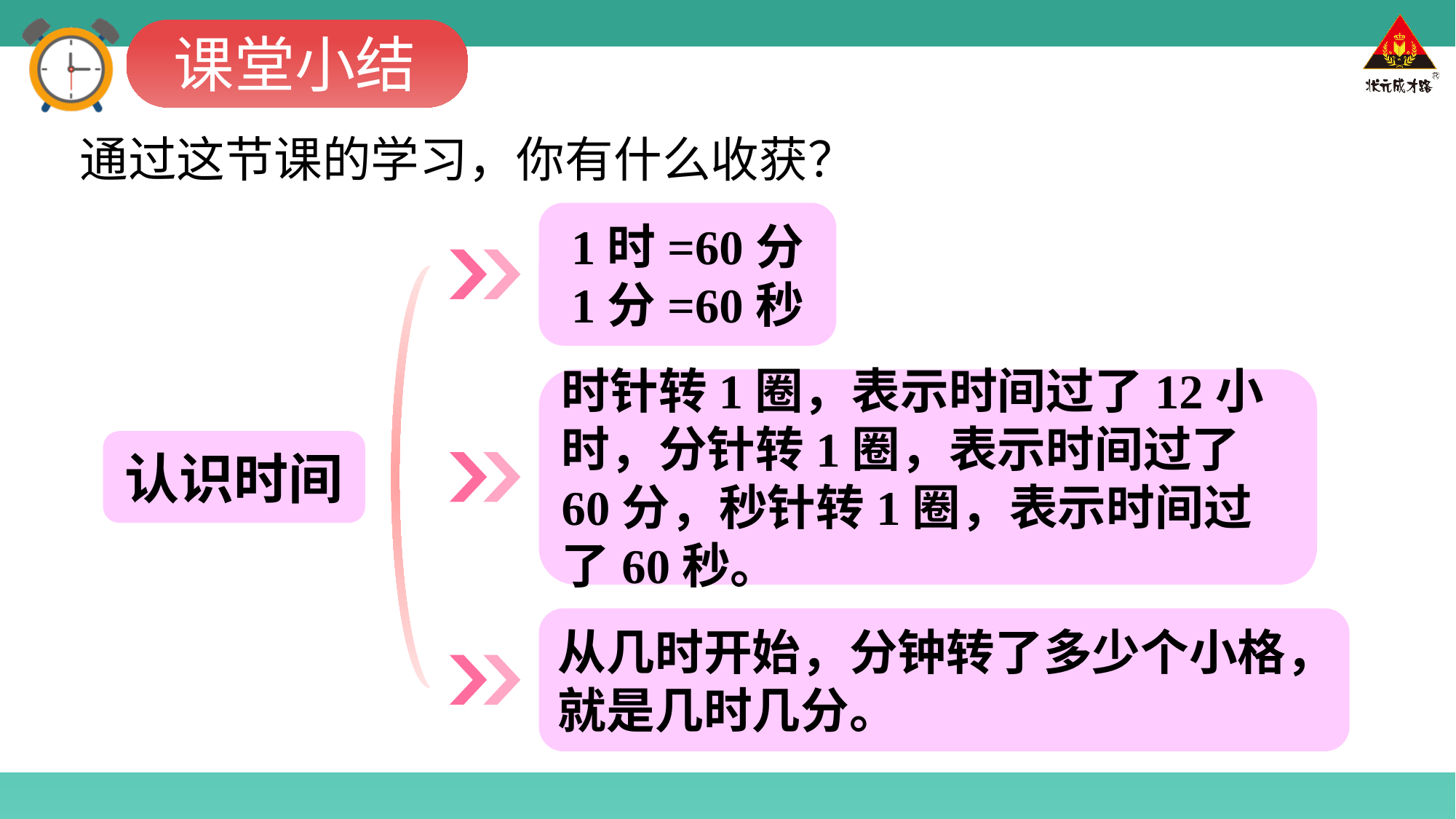

课堂小结
通过这节课的学习，你有什么收获？
1时=60分
1分=60秒

时针转1圈，表示时间过了12小时，分针转1圈，表示时间过了60分，秒针转1圈，表示时间过了60秒。
认识时间

从几时开始，分钟转了多少个小格，就是几时几分。